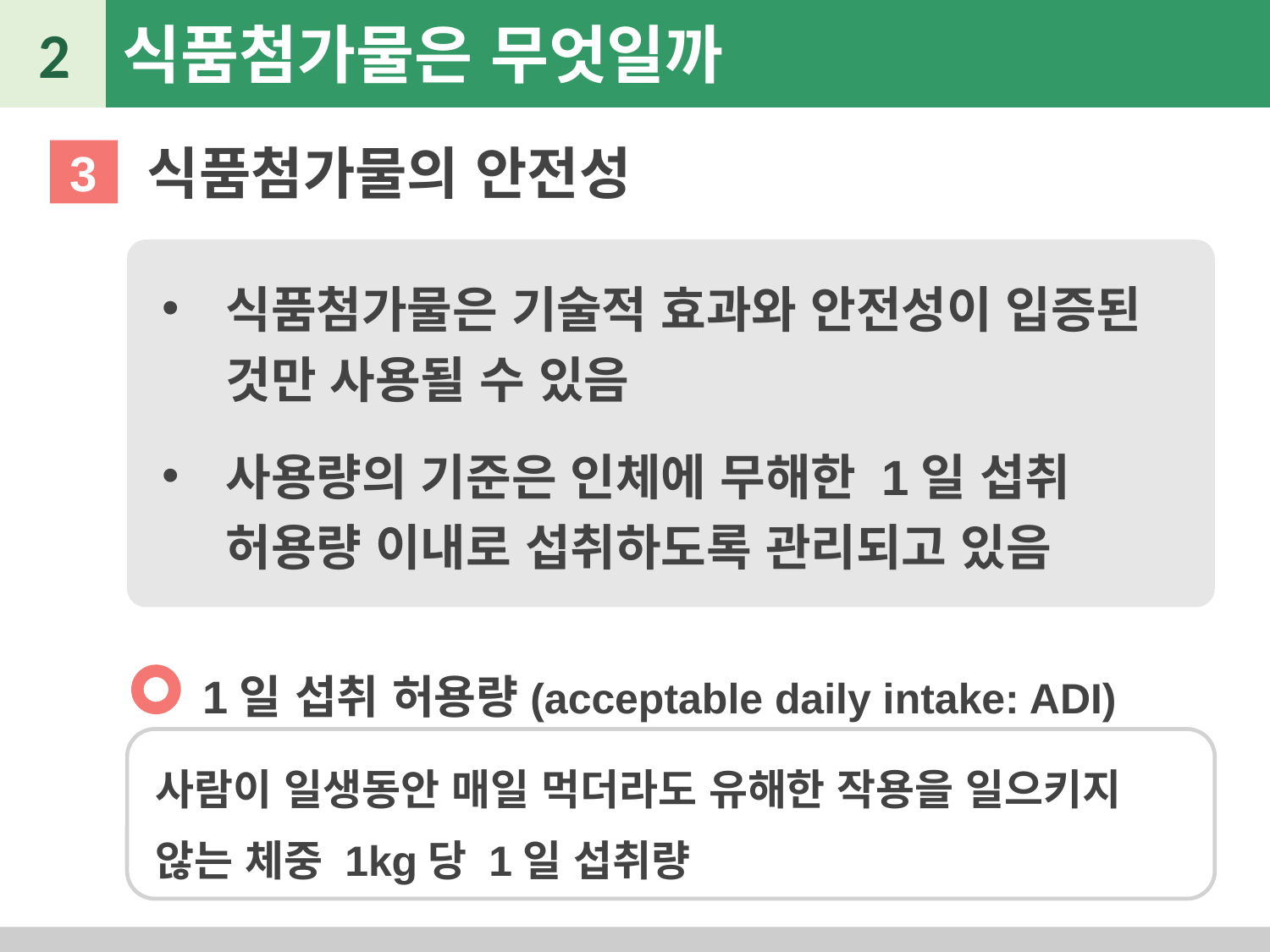

2
식품첨가물은 무엇일까
식품첨가물의 안전성
3

식품첨가물은 기술적 효과와 안전성이 입증된 것만 사용될 수 있음
사용량의 기준은 인체에 무해한 1일 섭취 허용량 이내로 섭취하도록 관리되고 있음
1일 섭취 허용량(acceptable daily intake: ADI)

사람이 일생동안 매일 먹더라도 유해한 작용을 일으키지 않는 체중 1kg당 1일 섭취량